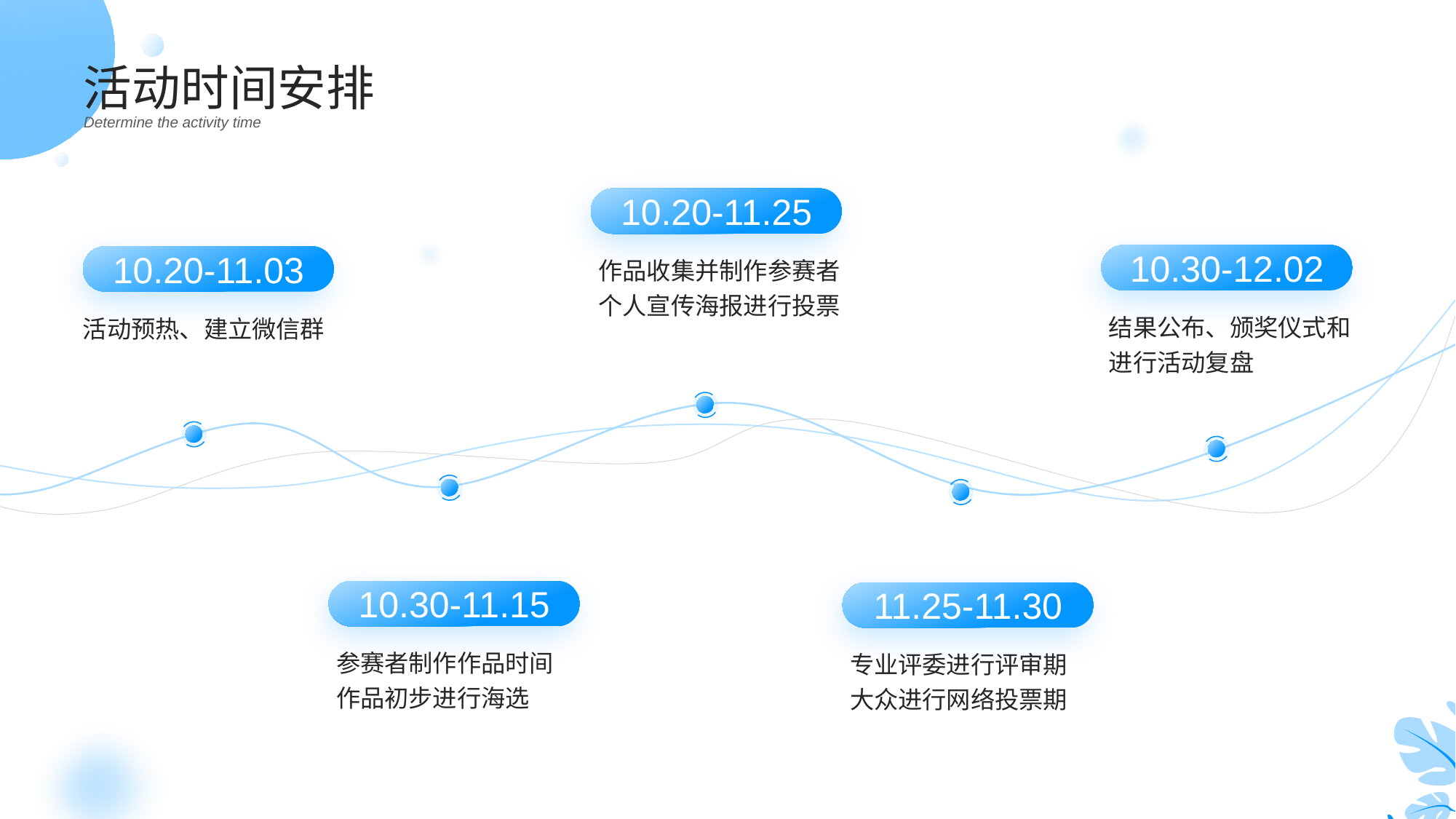

活动时间安排
Determine the activity time

10.20-11.25

10.30-12.02

10.20-11.03
作品收集并制作参赛者个人宣传海报进行投票

结果公布、颁奖仪式和
进行活动复盘
活动预热、建立微信群

10.30-11.15

11.25-11.30
参赛者制作作品时间
作品初步进行海选
专业评委进行评审期
大众进行网络投票期